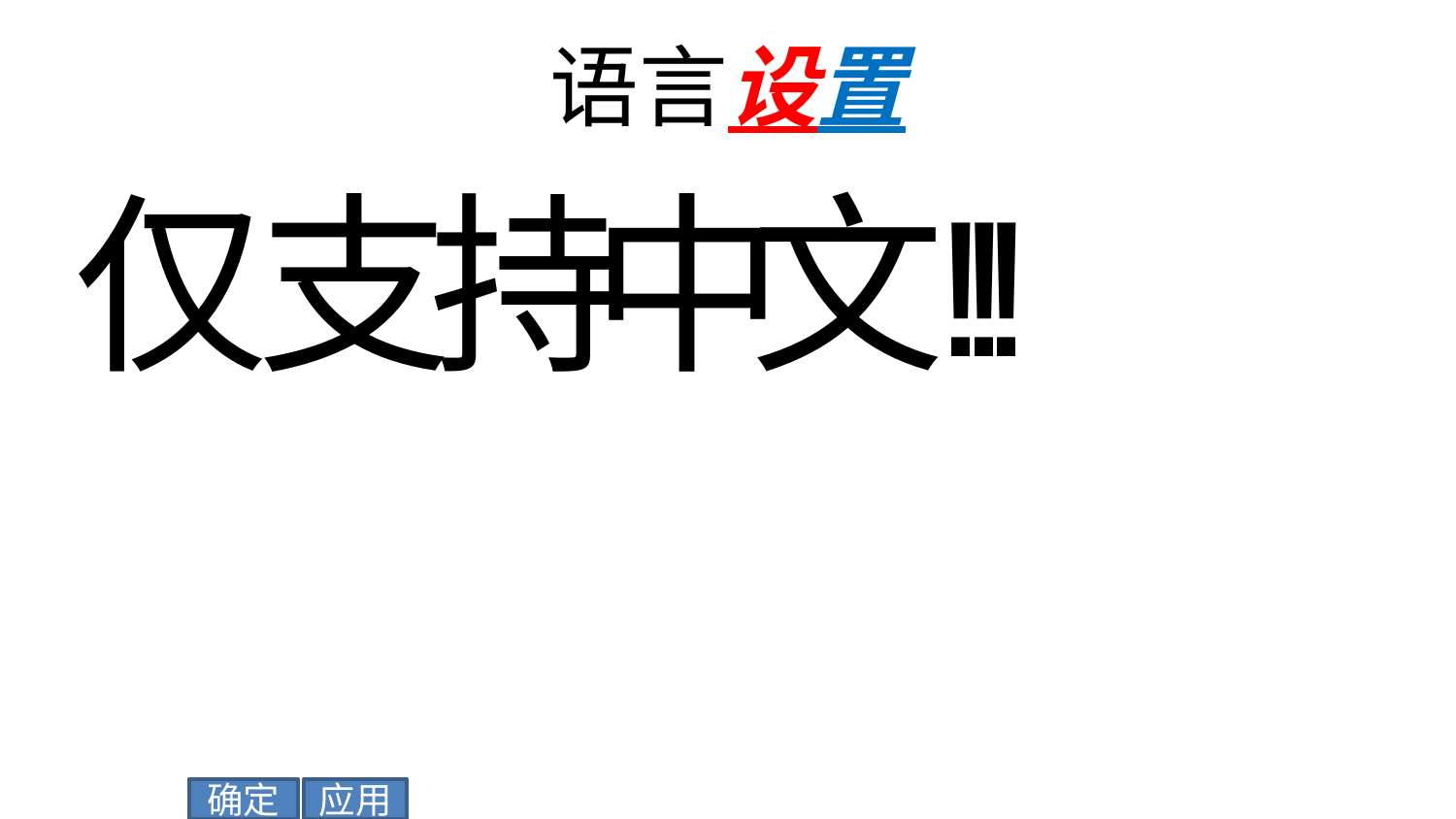

# 语言设置
仅
支
持
中
文
!
!
!
应用
确定